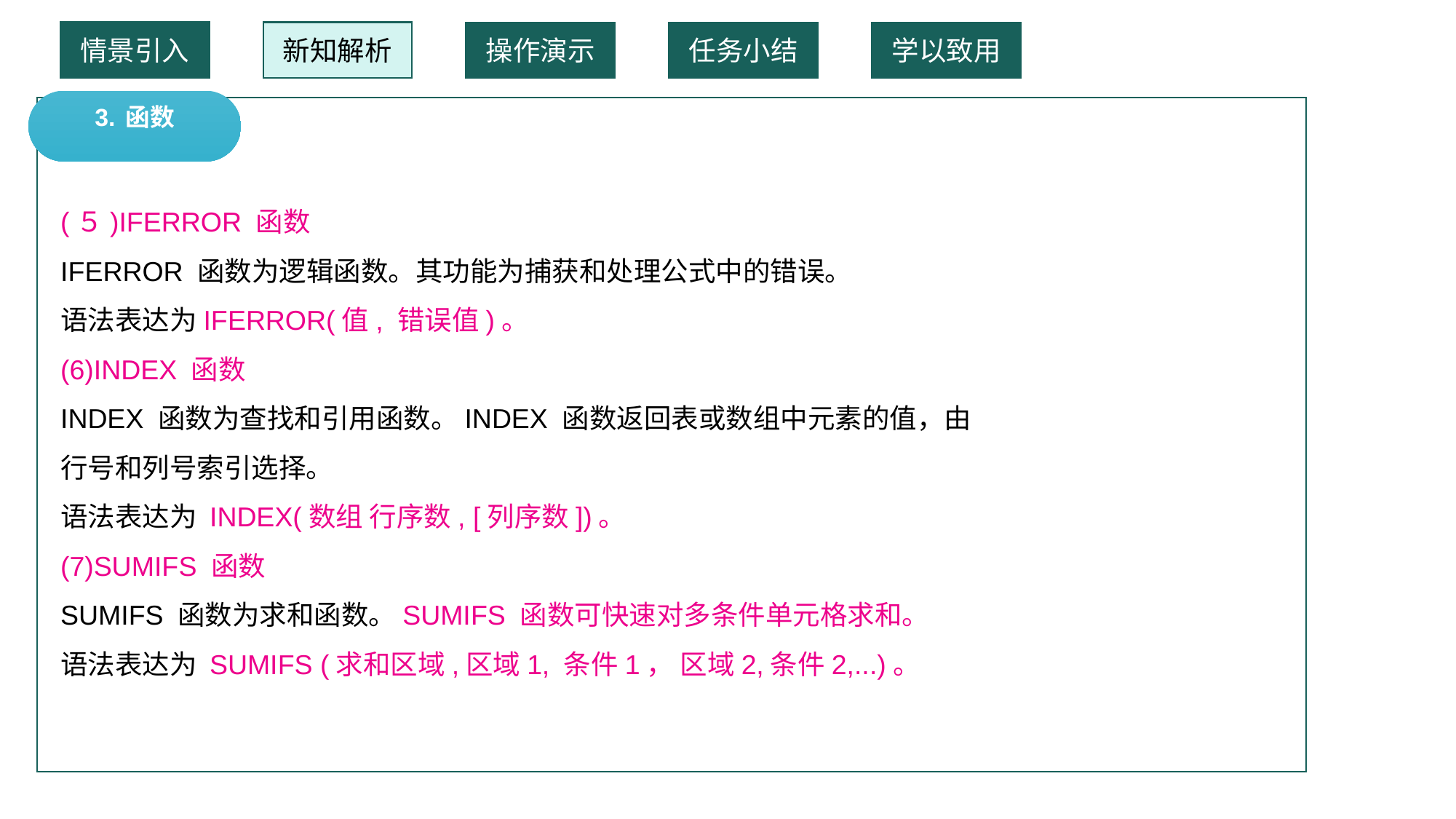

情景引入
新知解析
操作演示
任务小结
学以致用
3.函数

(５)IFERROR 函数
IFERROR 函数为逻辑函数。其功能为捕获和处理公式中的错误。
语法表达为IFERROR(值, 错误值)。
(6)INDEX 函数
INDEX 函数为查找和引用函数。INDEX 函数返回表或数组中元素的值，由行号和列号索引选择。
语法表达为 INDEX(数组 行序数, [列序数])。
(7)SUMIFS 函数
SUMIFS 函数为求和函数。SUMIFS 函数可快速对多条件单元格求和。
语法表达为 SUMIFS (求和区域,区域1, 条件1， 区域2,条件2,...)。